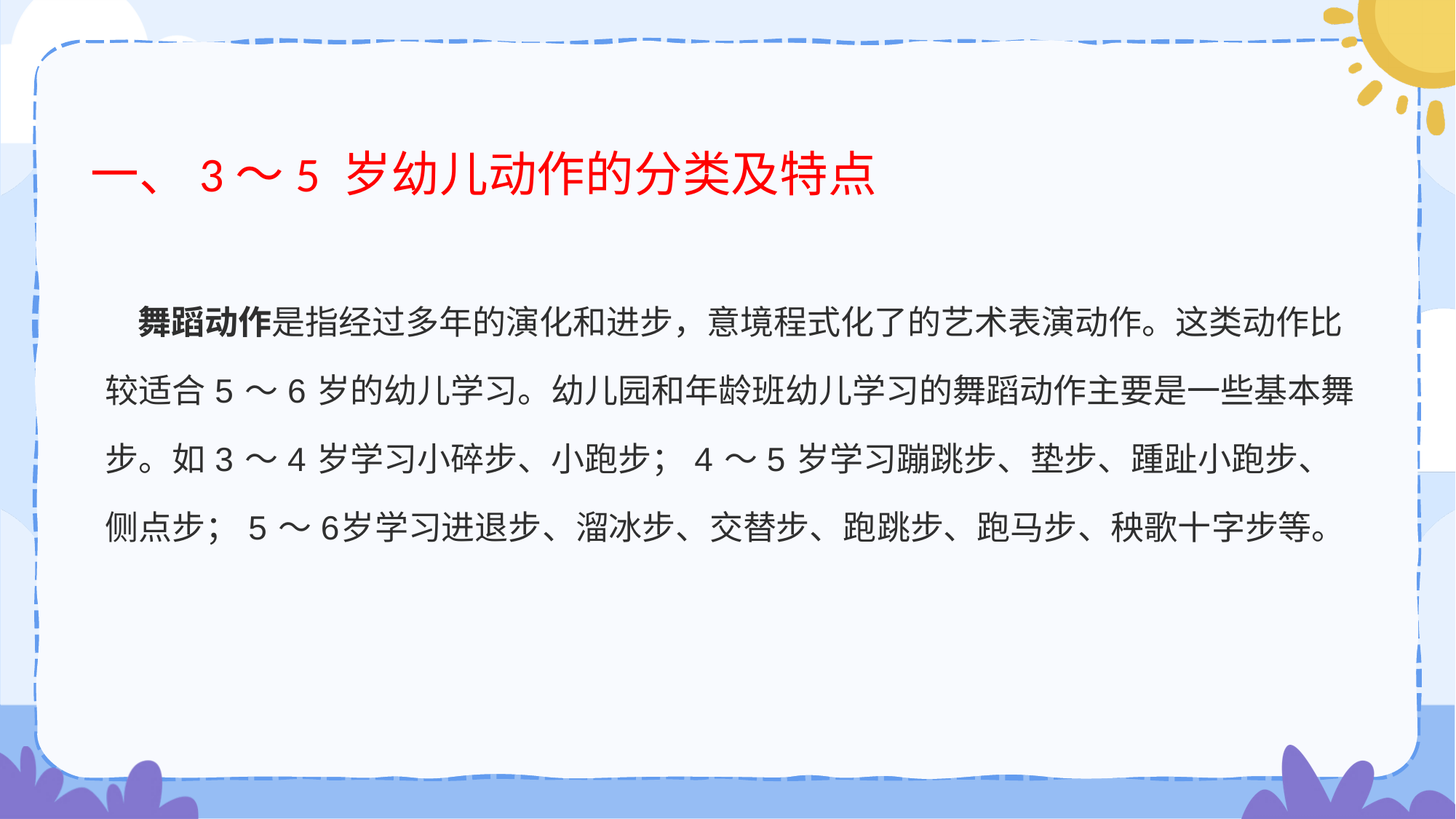

# 一、3～5 岁幼儿动作的分类及特点

    舞蹈动作是指经过多年的演化和进步，意境程式化了的艺术表演动作。这类动作比较适合 5 ～ 6 岁的幼儿学习。幼儿园和年龄班幼儿学习的舞蹈动作主要是一些基本舞步。如 3 ～ 4 岁学习小碎步、小跑步； 4 ～ 5 岁学习蹦跳步、垫步、踵趾小跑步、侧点步； 5 ～ 6岁学习进退步、溜冰步、交替步、跑跳步、跑马步、秧歌十字步等。